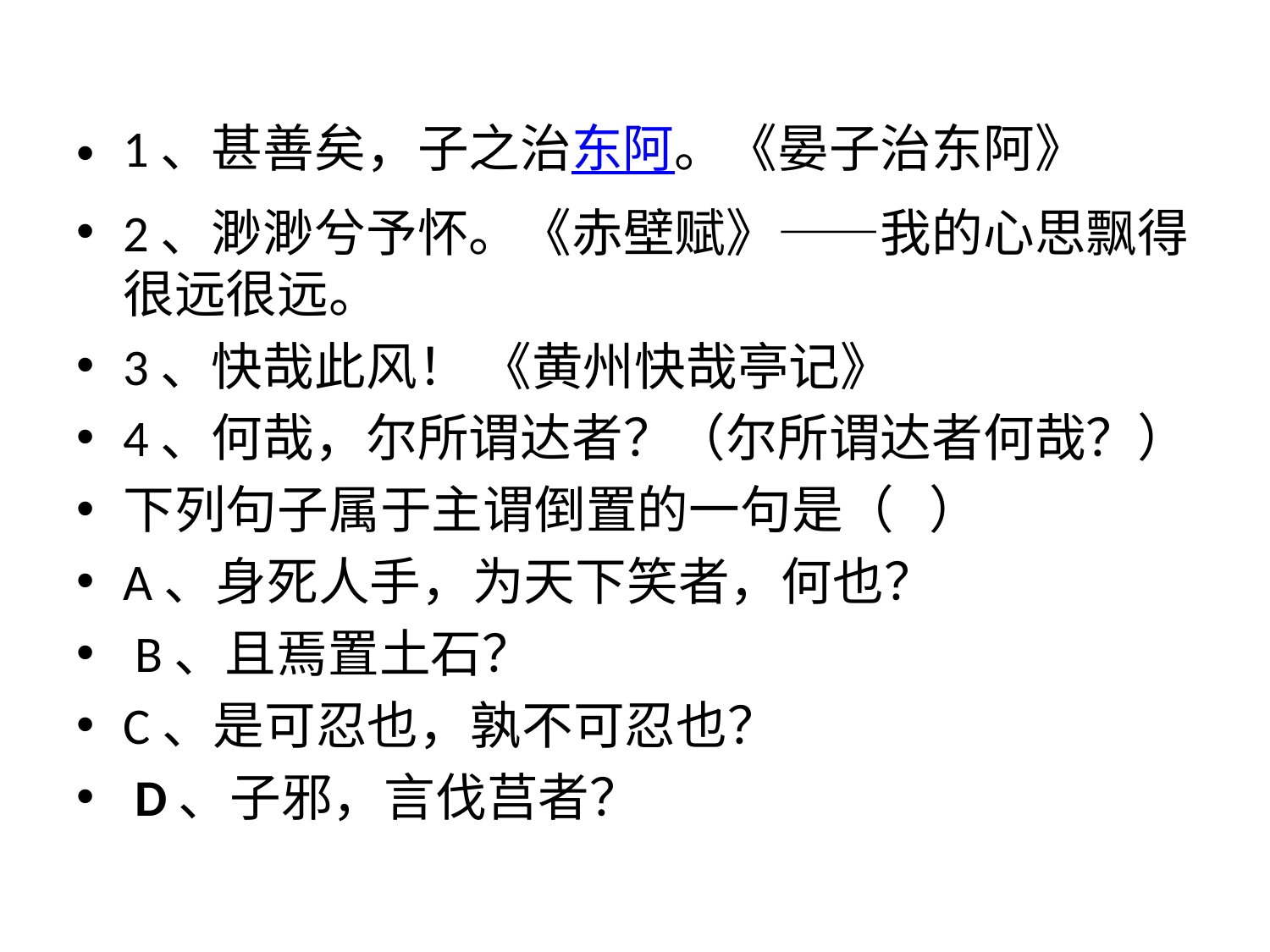

1、甚善矣，子之治东阿。《晏子治东阿》
2、渺渺兮予怀。《赤壁赋》——我的心思飘得很远很远。
3、快哉此风！ 《黄州快哉亭记》
4、何哉，尔所谓达者？（尔所谓达者何哉？）
下列句子属于主谓倒置的一句是（   ）
A、身死人手，为天下笑者，何也？
 B、且焉置土石？
C、是可忍也，孰不可忍也？
 D、子邪，言伐莒者？